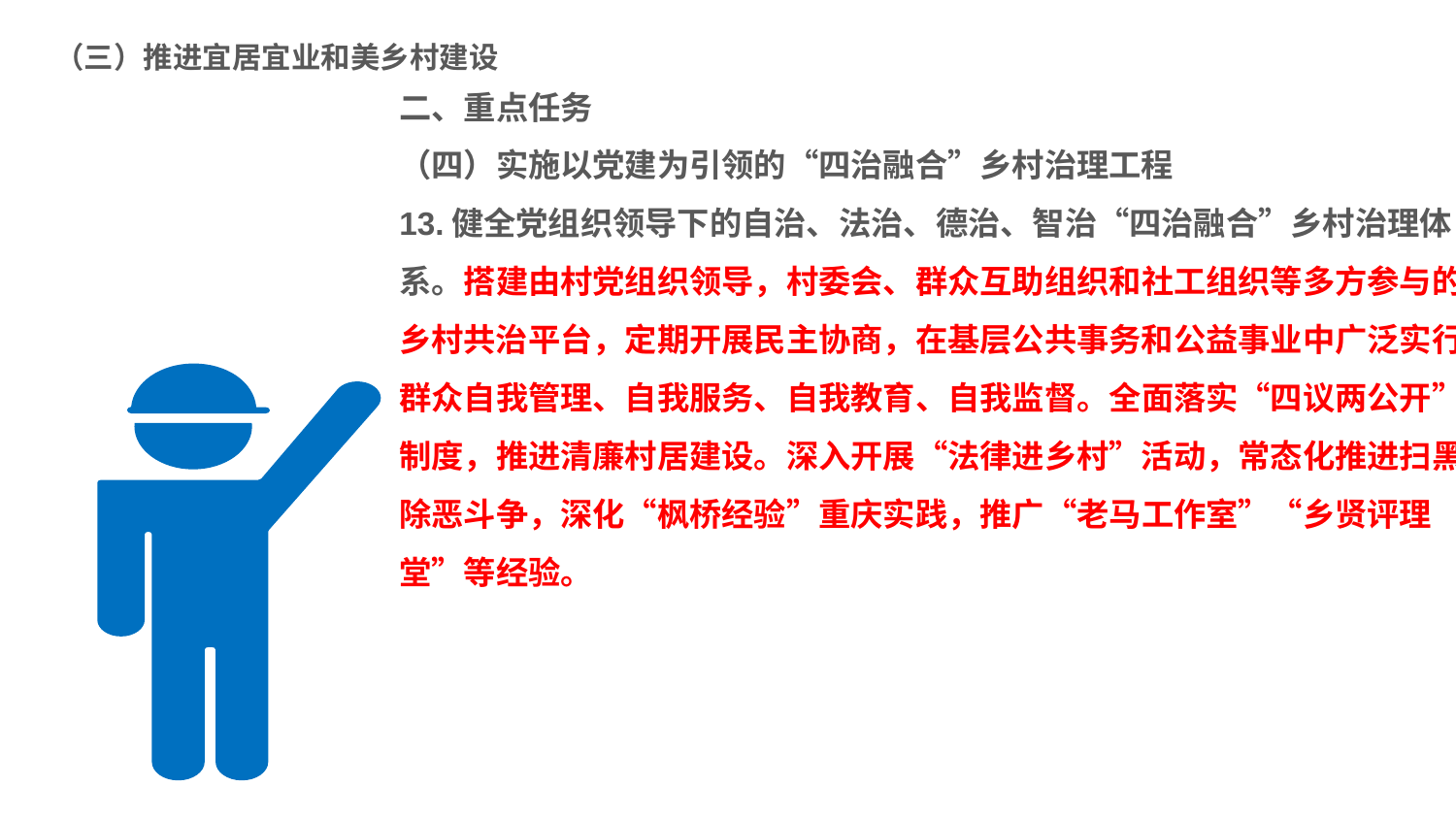

# （三）推进宜居宜业和美乡村建设
二、重点任务
（四）实施以党建为引领的“四治融合”乡村治理工程
13.健全党组织领导下的自治、法治、德治、智治“四治融合”乡村治理体系。搭建由村党组织领导，村委会、群众互助组织和社工组织等多方参与的乡村共治平台，定期开展民主协商，在基层公共事务和公益事业中广泛实行群众自我管理、自我服务、自我教育、自我监督。全面落实“四议两公开”制度，推进清廉村居建设。深入开展“法律进乡村”活动，常态化推进扫黑除恶斗争，深化“枫桥经验”重庆实践，推广“老马工作室”“乡贤评理堂”等经验。